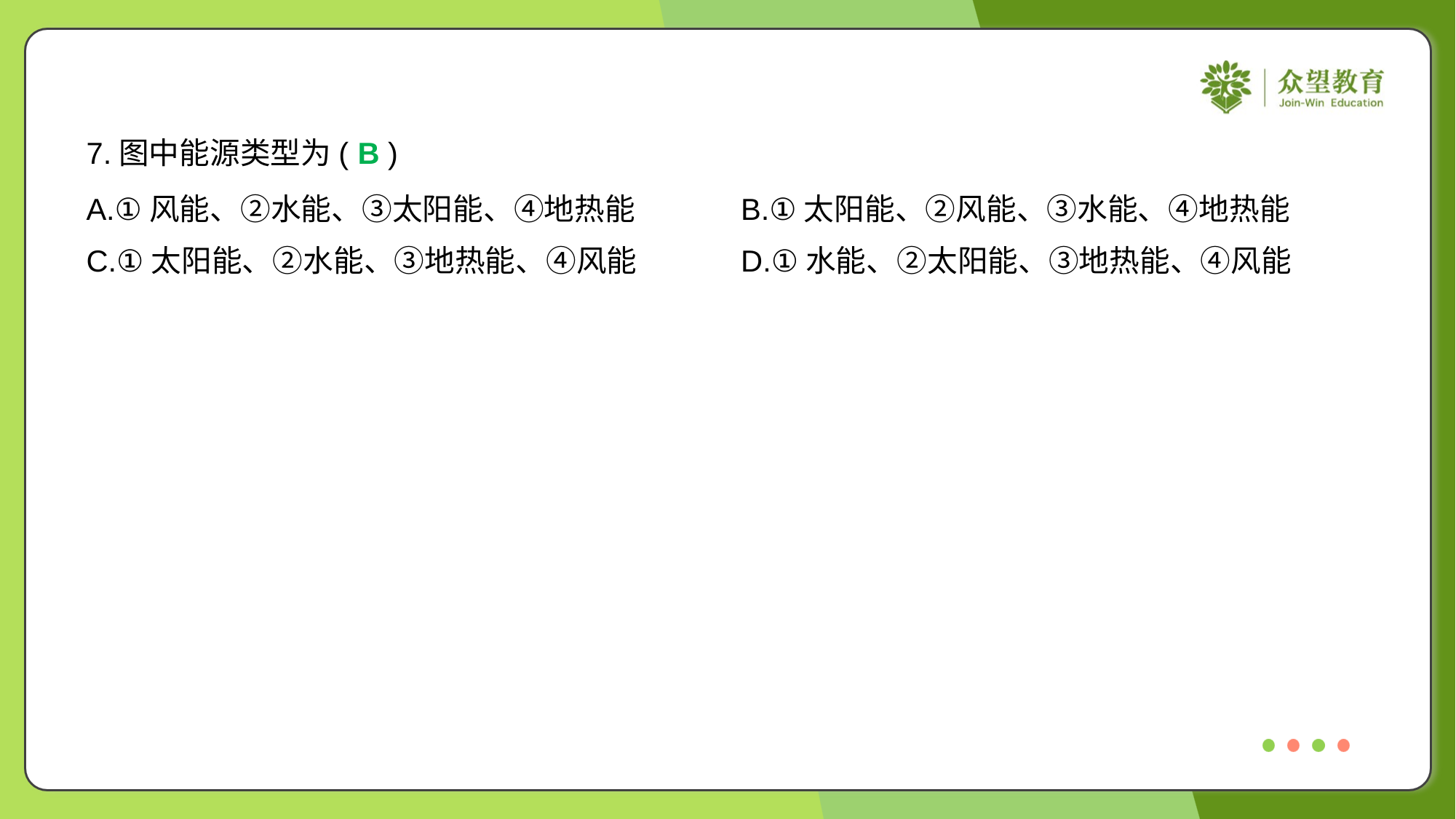

7.图中能源类型为(     )
B
A.①风能、②水能、③太阳能、④地热能	B.①太阳能、②风能、③水能、④地热能
C.①太阳能、②水能、③地热能、④风能	D.①水能、②太阳能、③地热能、④风能